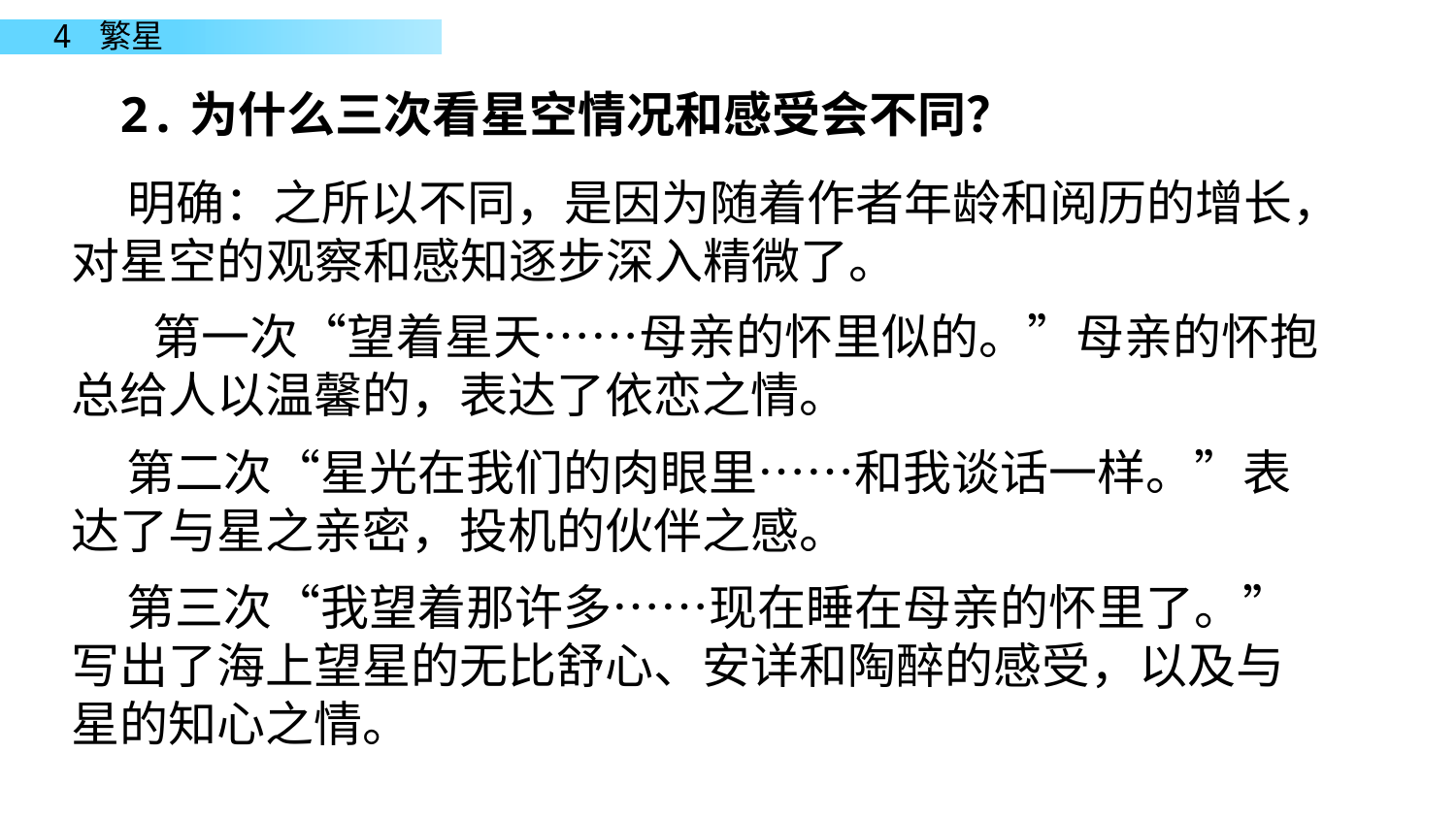

2.为什么三次看星空情况和感受会不同？
    明确：之所以不同，是因为随着作者年龄和阅历的增长，对星空的观察和感知逐步深入精微了。
  第一次“望着星天……母亲的怀里似的。”母亲的怀抱总给人以温馨的，表达了依恋之情。
    第二次“星光在我们的肉眼里……和我谈话一样。”表达了与星之亲密，投机的伙伴之感。
    第三次“我望着那许多……现在睡在母亲的怀里了。”写出了海上望星的无比舒心、安详和陶醉的感受，以及与星的知心之情。